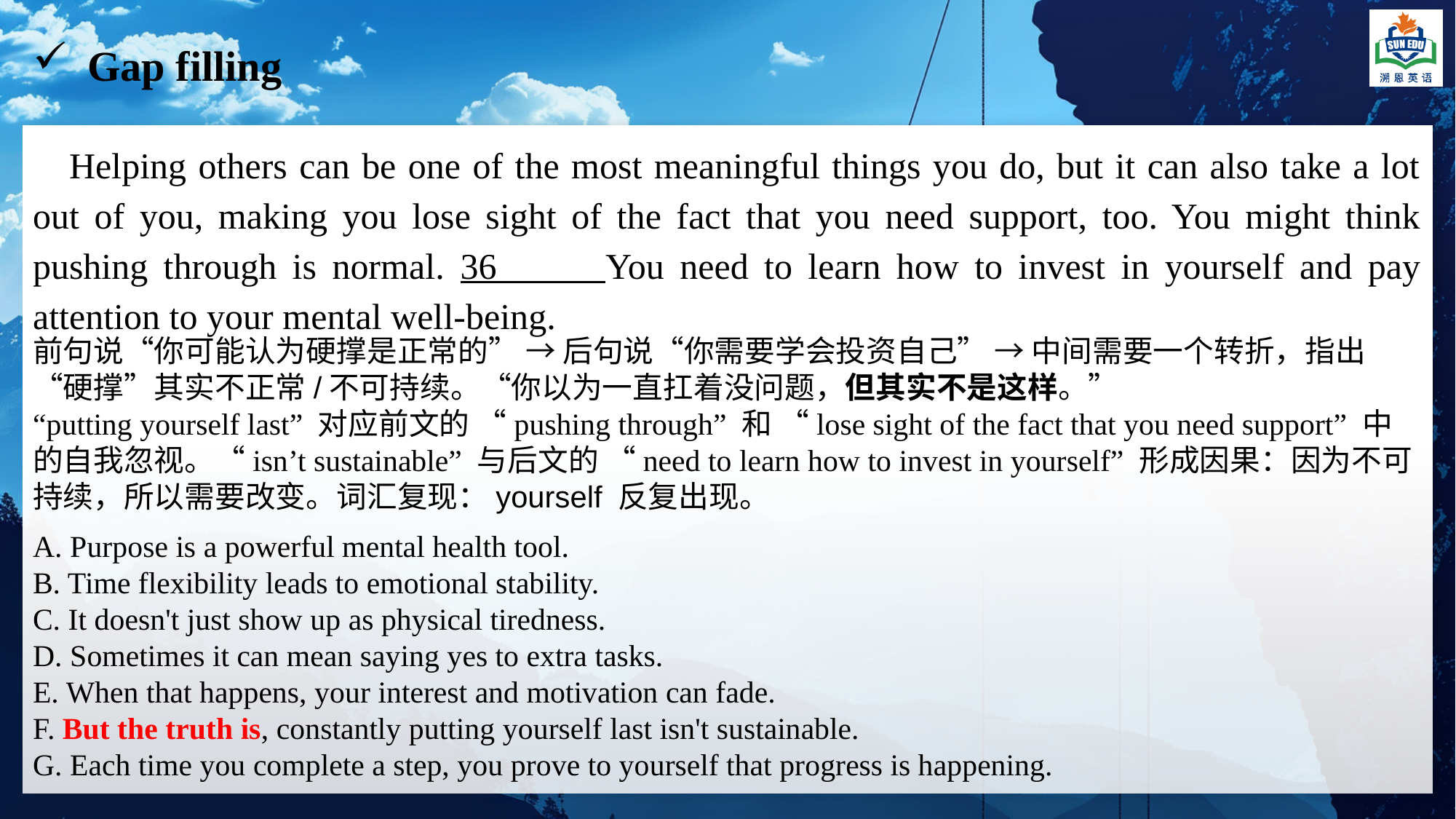

Gap filling
Helping others can be one of the most meaningful things you do, but it can also take a lot out of you, making you lose sight of the fact that you need support, too. You might think pushing through is normal. 36       You need to learn how to invest in yourself and pay attention to your mental well-being.
前句说“你可能认为硬撑是正常的” → 后句说“你需要学会投资自己” → 中间需要一个转折，指出“硬撑”其实不正常/不可持续。“你以为一直扛着没问题，但其实不是这样。”
“putting yourself last” 对应前文的 “pushing through” 和 “lose sight of the fact that you need support” 中的自我忽视。“isn’t sustainable” 与后文的 “need to learn how to invest in yourself” 形成因果：因为不可持续，所以需要改变。词汇复现：yourself 反复出现。
A. Purpose is a powerful mental health tool.
B. Time flexibility leads to emotional stability.
C. It doesn't just show up as physical tiredness.
D. Sometimes it can mean saying yes to extra tasks.
E. When that happens, your interest and motivation can fade.
F. But the truth is, constantly putting yourself last isn't sustainable.
G. Each time you complete a step, you prove to yourself that progress is happening.